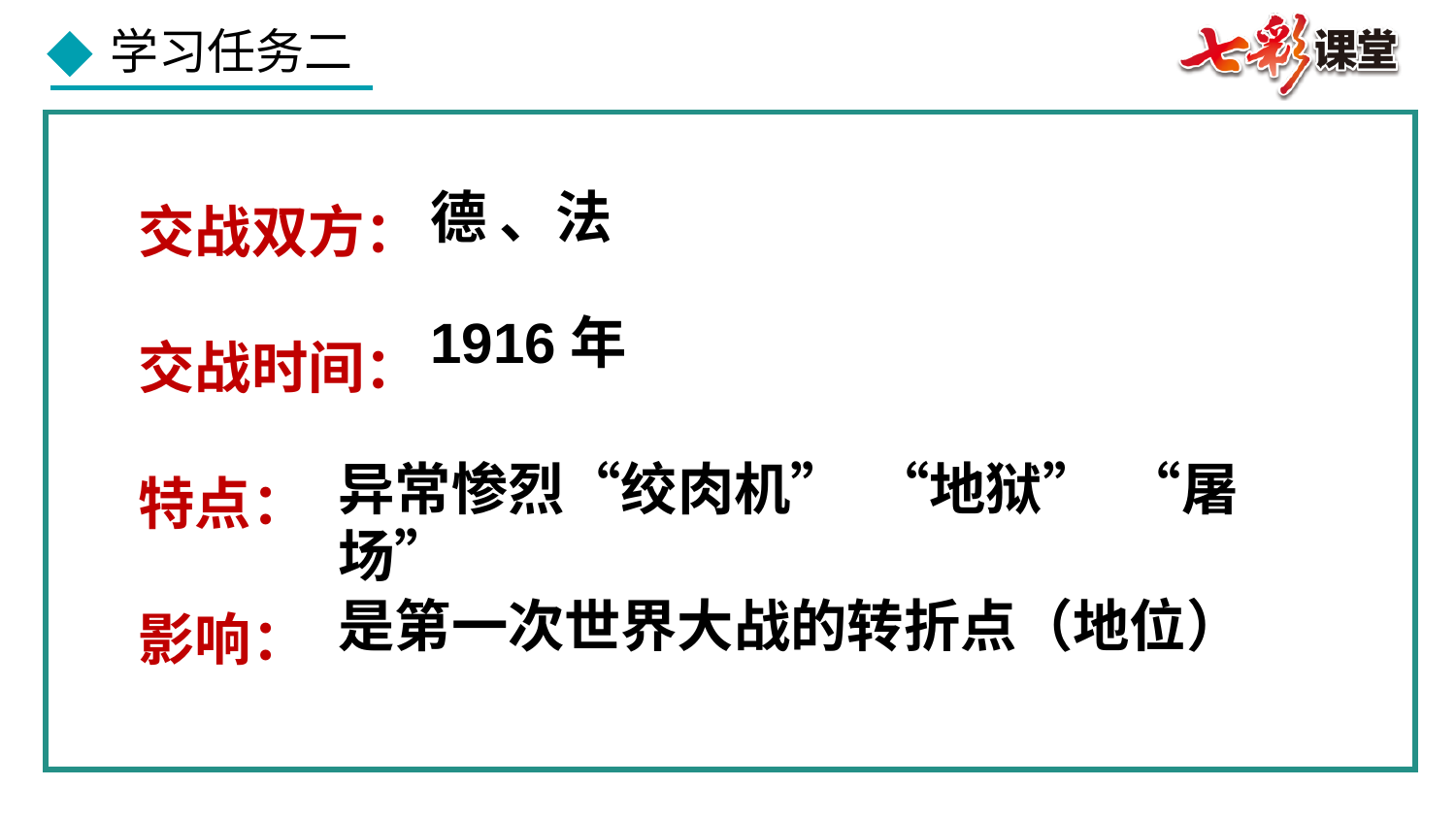

交战双方：
交战时间：
特点：
影响：
德 、法
1916年
异常惨烈“绞肉机”  “地狱”  “屠场”
是第一次世界大战的转折点（地位）